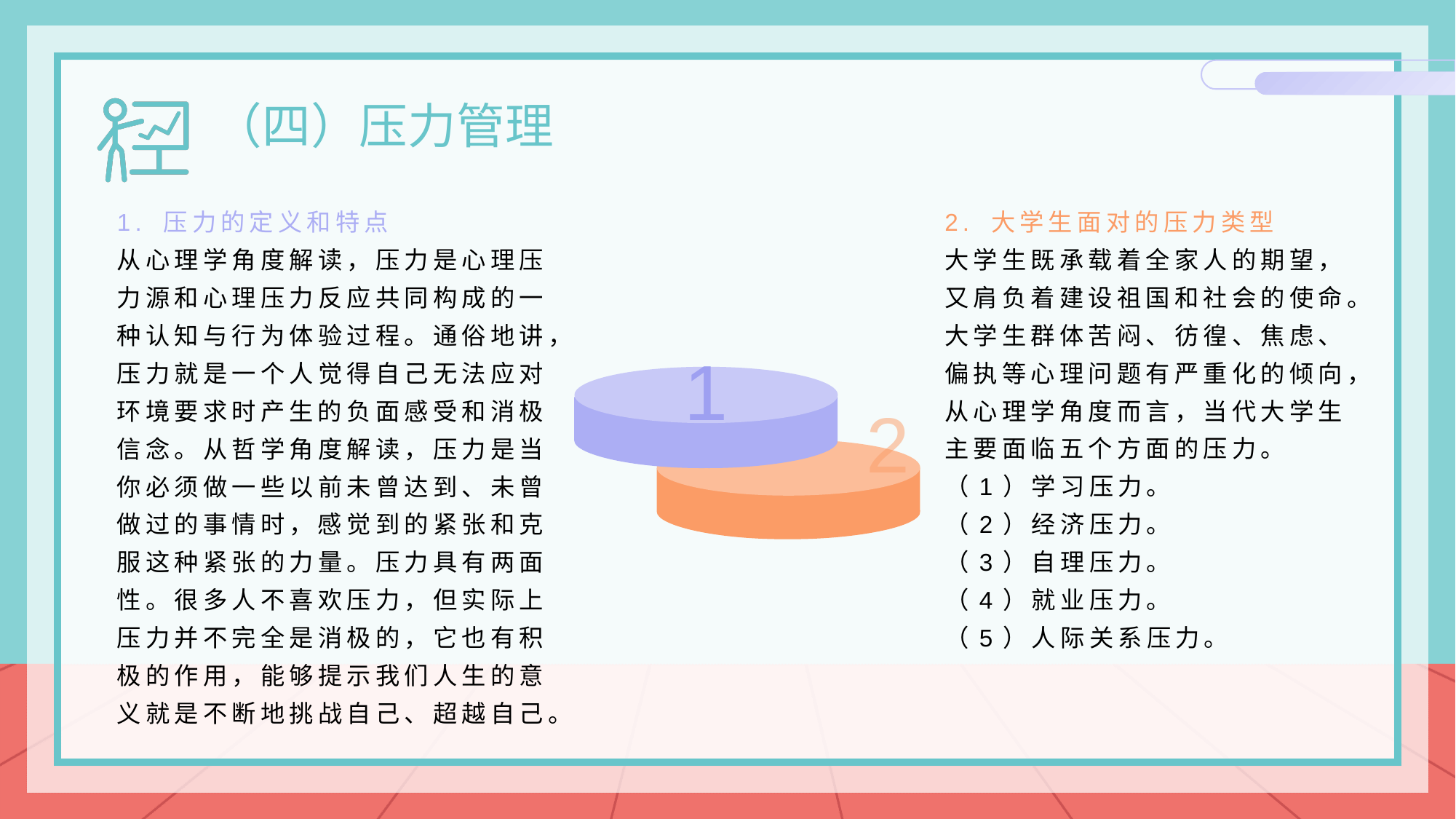

（四）压力管理
1. 压力的定义和特点
从心理学角度解读，压力是心理压力源和心理压力反应共同构成的一种认知与行为体验过程。通俗地讲，压力就是一个人觉得自己无法应对环境要求时产生的负面感受和消极信念。从哲学角度解读，压力是当你必须做一些以前未曾达到、未曾做过的事情时，感觉到的紧张和克服这种紧张的力量。压力具有两面性。很多人不喜欢压力，但实际上压力并不完全是消极的，它也有积
极的作用，能够提示我们人生的意义就是不断地挑战自己、超越自己。
2. 大学生面对的压力类型
大学生既承载着全家人的期望，又肩负着建设祖国和社会的使命。大学生群体苦闷、彷徨、焦虑、偏执等心理问题有严重化的倾向，从心理学角度而言，当代大学生主要面临五个方面的压力。
（1）学习压力。
（2）经济压力。
（3）自理压力。
（4）就业压力。
（5）人际关系压力。

1

2